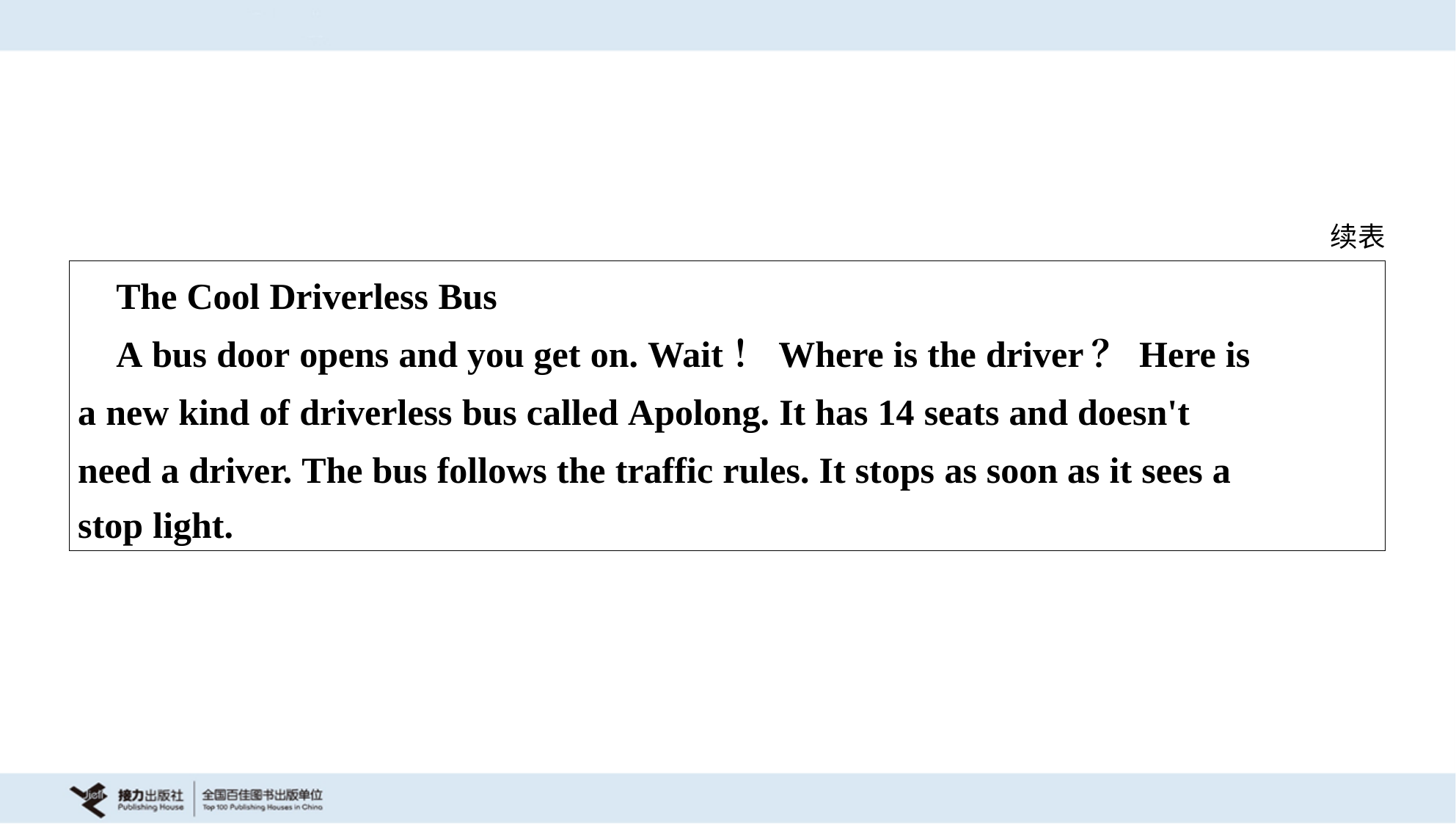

续表
| The Cool Driverless Bus A bus door opens and you get on. Wait！Where is the driver？Here is a new kind of driverless bus called Apolong. It has 14 seats and doesn't need a driver. The bus follows the traffic rules. It stops as soon as it sees a stop light. |
| --- |